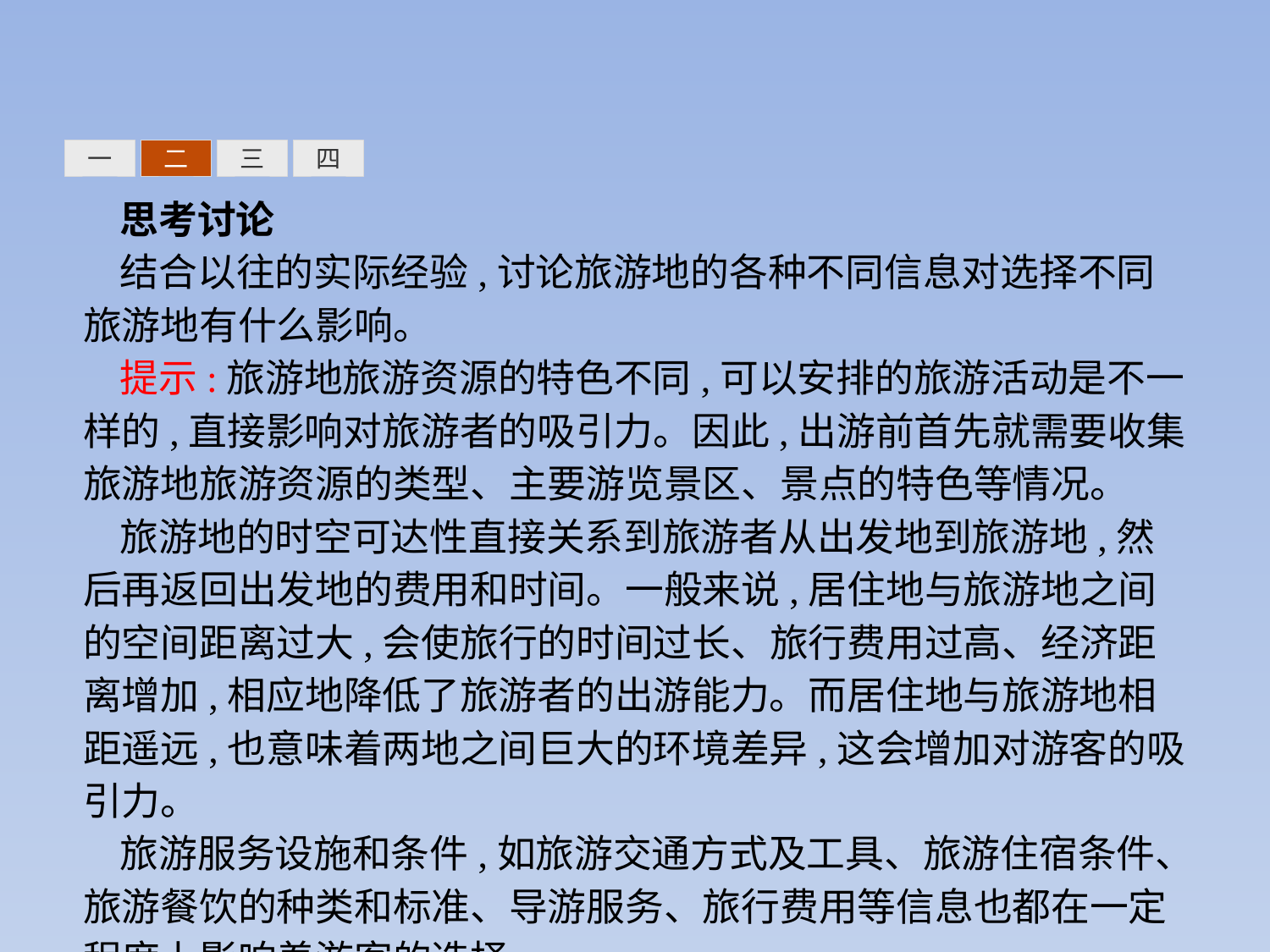

三
四
一
二
思考讨论
结合以往的实际经验,讨论旅游地的各种不同信息对选择不同旅游地有什么影响。
提示:旅游地旅游资源的特色不同,可以安排的旅游活动是不一样的,直接影响对旅游者的吸引力。因此,出游前首先就需要收集旅游地旅游资源的类型、主要游览景区、景点的特色等情况。
旅游地的时空可达性直接关系到旅游者从出发地到旅游地,然后再返回出发地的费用和时间。一般来说,居住地与旅游地之间的空间距离过大,会使旅行的时间过长、旅行费用过高、经济距离增加,相应地降低了旅游者的出游能力。而居住地与旅游地相距遥远,也意味着两地之间巨大的环境差异,这会增加对游客的吸引力。
旅游服务设施和条件,如旅游交通方式及工具、旅游住宿条件、旅游餐饮的种类和标准、导游服务、旅行费用等信息也都在一定程度上影响着游客的选择。